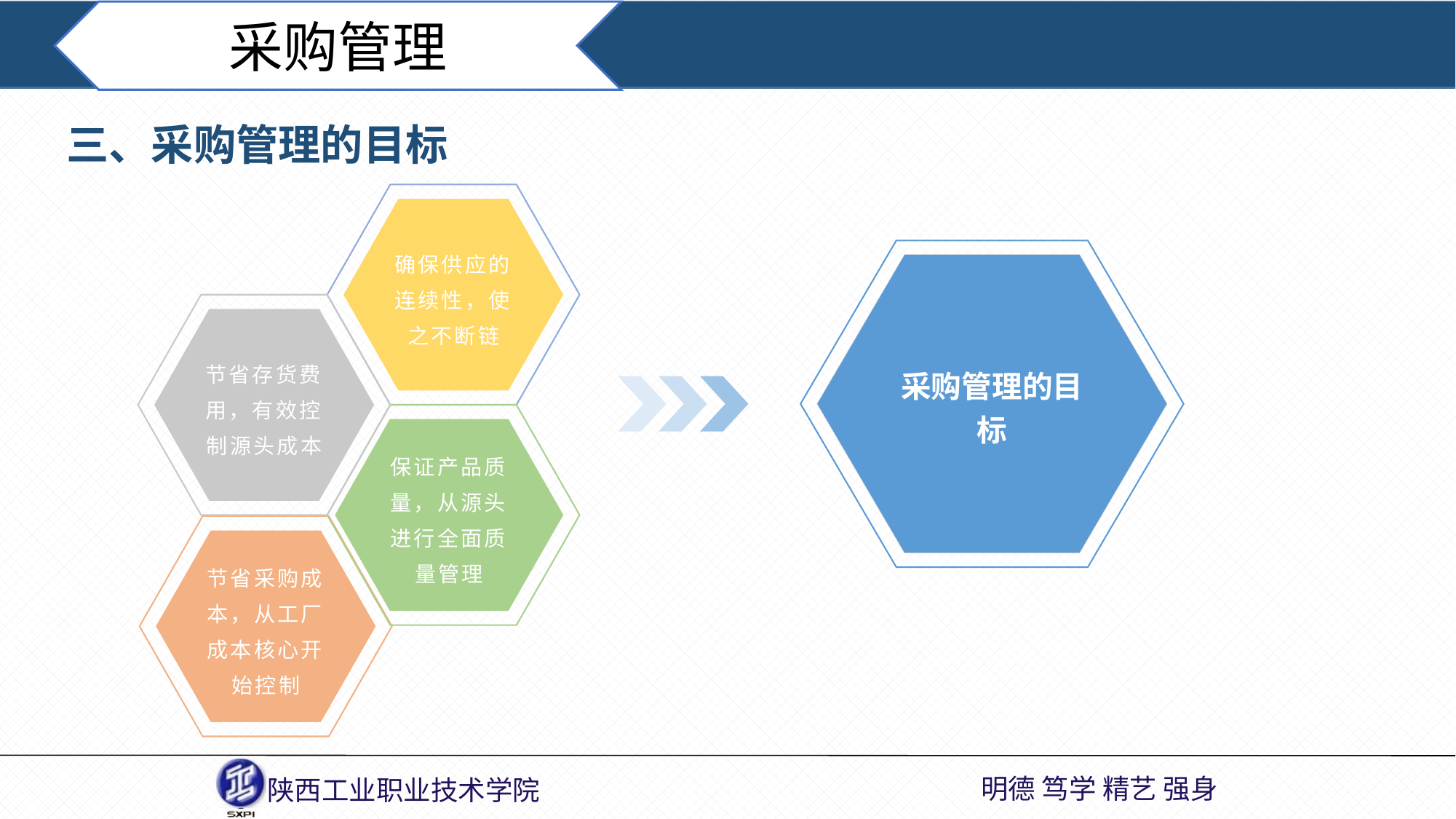

采购管理
三、采购管理的目标

确保供应的连续性，使之不断链

采购管理的目标

节省存货费用，有效控制源头成本

保证产品质量，从源头进行全面质量管理

节省采购成本，从工厂成本核心开始控制